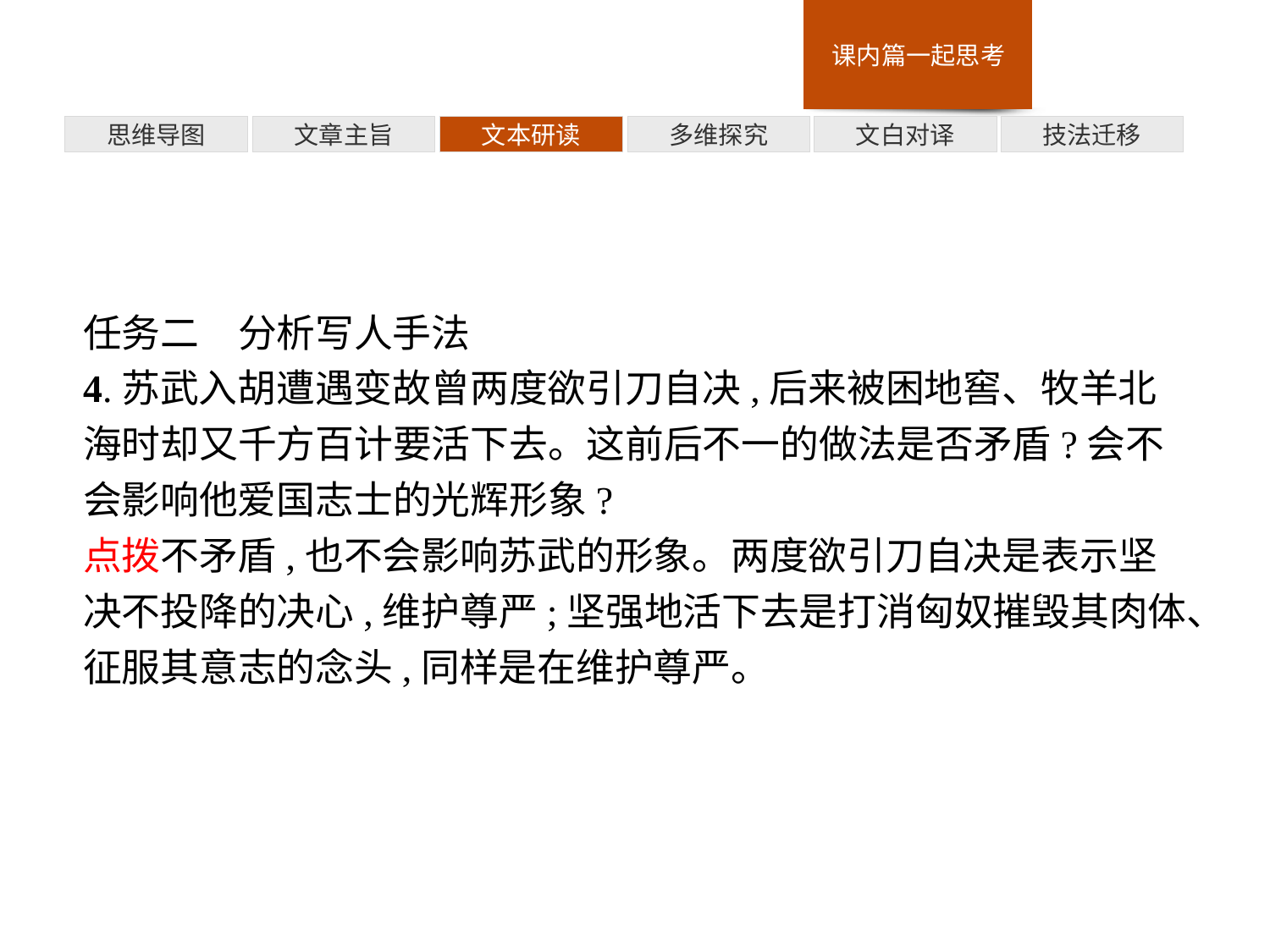

多维探究
思维导图
文章主旨
文本研读
文白对译
技法迁移
任务二　分析写人手法
4.苏武入胡遭遇变故曾两度欲引刀自决,后来被困地窖、牧羊北海时却又千方百计要活下去。这前后不一的做法是否矛盾?会不会影响他爱国志士的光辉形象?
点拨不矛盾,也不会影响苏武的形象。两度欲引刀自决是表示坚决不投降的决心,维护尊严;坚强地活下去是打消匈奴摧毁其肉体、征服其意志的念头,同样是在维护尊严。